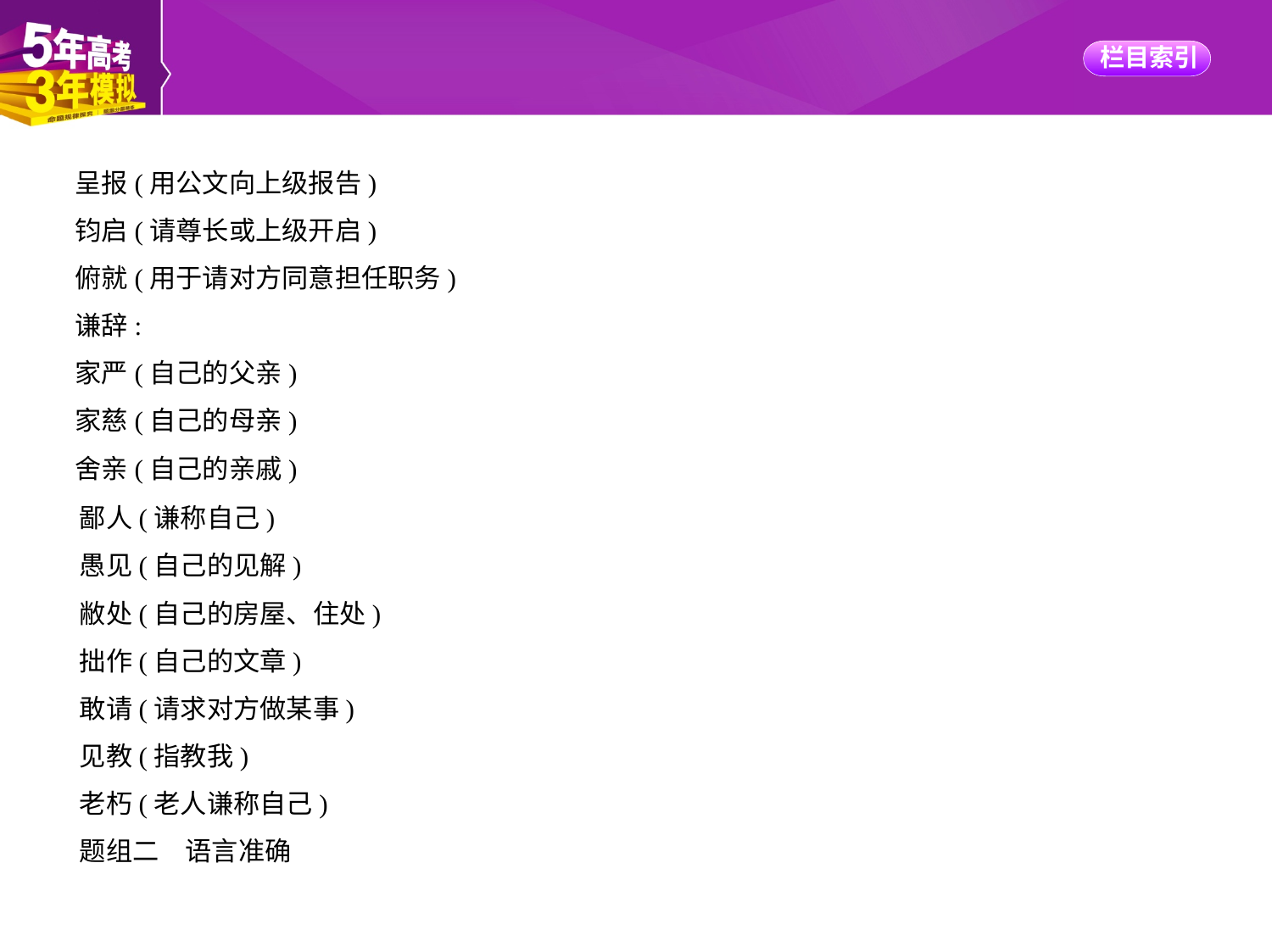

呈报(用公文向上级报告)
钧启(请尊长或上级开启)
俯就(用于请对方同意担任职务)
谦辞:
家严(自己的父亲)
家慈(自己的母亲)
舍亲(自己的亲戚)
鄙人(谦称自己)
愚见(自己的见解)
敝处(自己的房屋、住处)
拙作(自己的文章)
敢请(请求对方做某事)
见教(指教我)
老朽(老人谦称自己)
题组二　语言准确